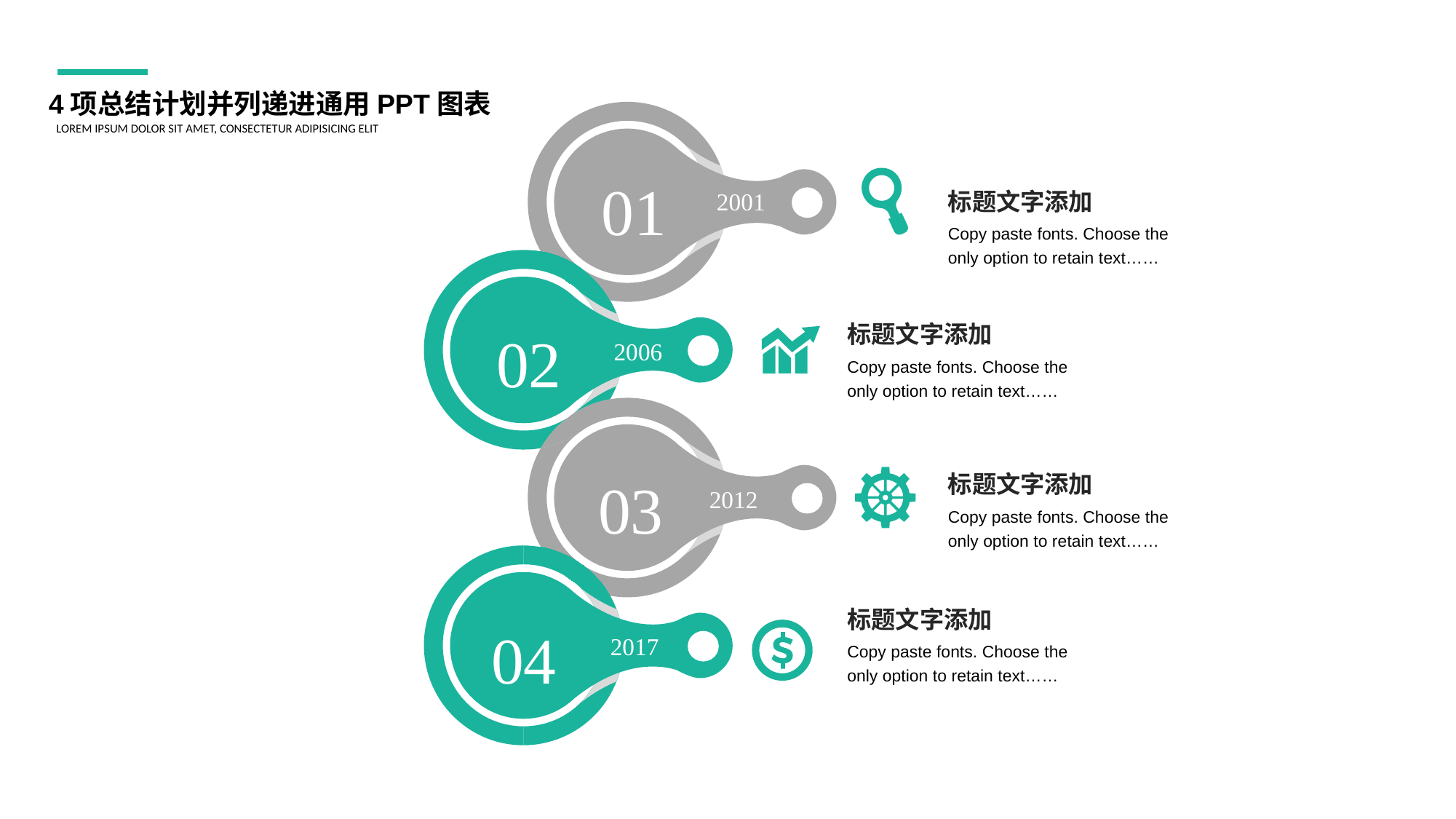

4项总结计划并列递进通用PPT图表

LOREM IPSUM DOLOR SIT AMET, CONSECTETUR ADIPISICING ELIT

01
标题文字添加
Copy paste fonts. Choose the only option to retain text……
2001

标题文字添加
Copy paste fonts. Choose the only option to retain text……
02

2006

标题文字添加
Copy paste fonts. Choose the only option to retain text……

03

2012

标题文字添加
Copy paste fonts. Choose the only option to retain text……
04

2017